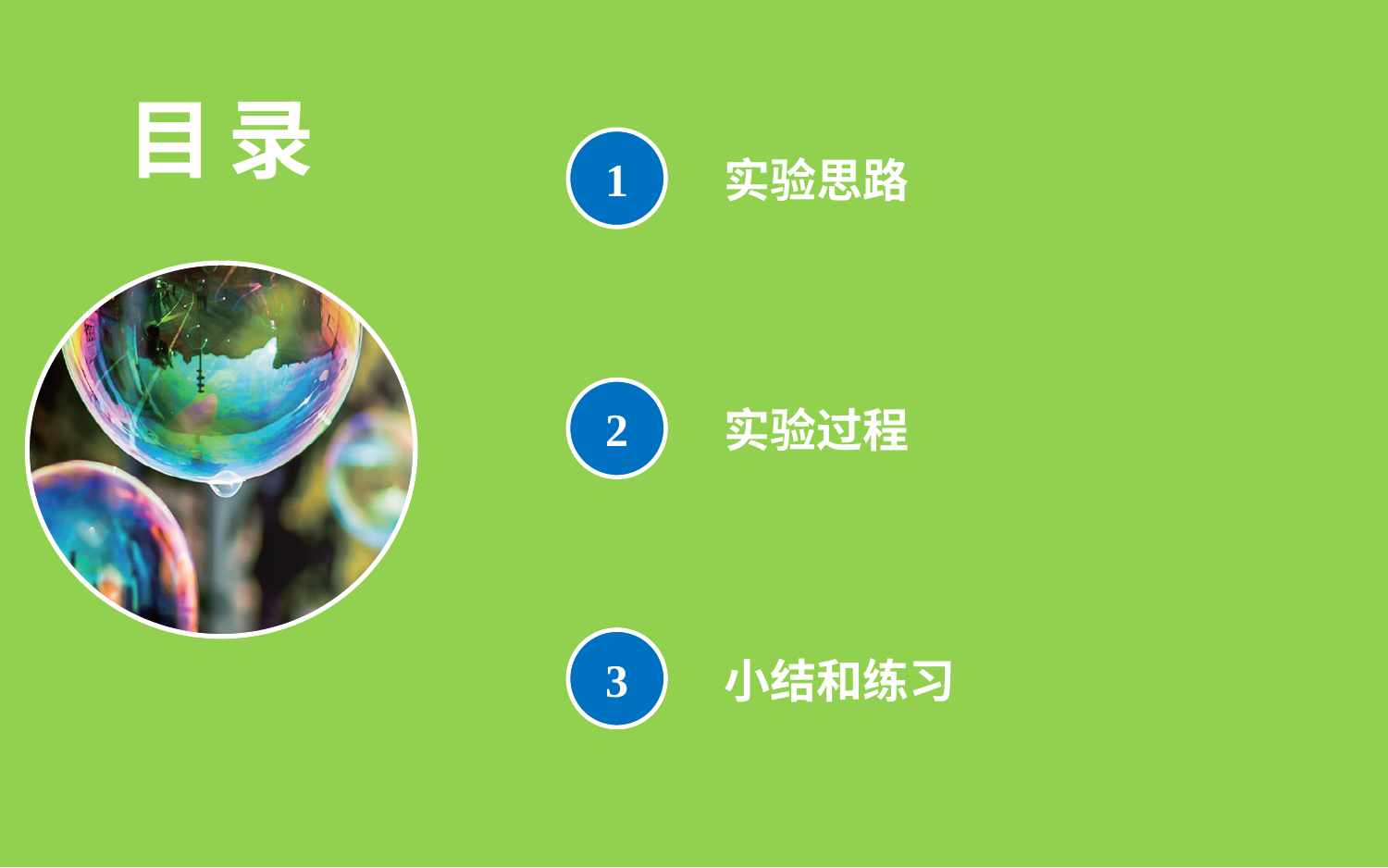

目 录
1
实验思路

2
实验过程
3
小结和练习